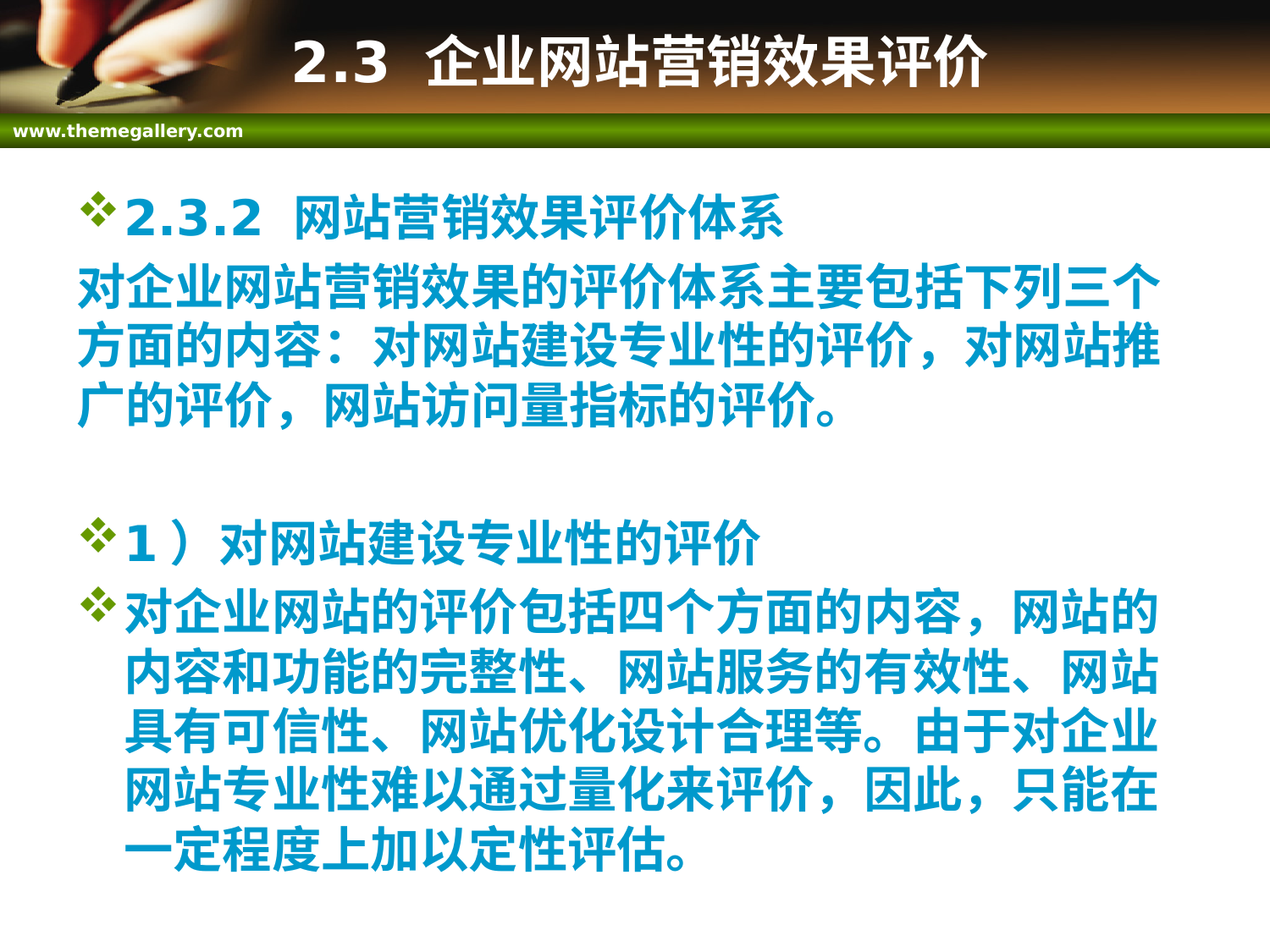

# 2.3 企业网站营销效果评价
2.3.2 网站营销效果评价体系
对企业网站营销效果的评价体系主要包括下列三个方面的内容：对网站建设专业性的评价，对网站推广的评价，网站访问量指标的评价。

1）对网站建设专业性的评价
对企业网站的评价包括四个方面的内容，网站的内容和功能的完整性、网站服务的有效性、网站具有可信性、网站优化设计合理等。由于对企业网站专业性难以通过量化来评价，因此，只能在一定程度上加以定性评估。